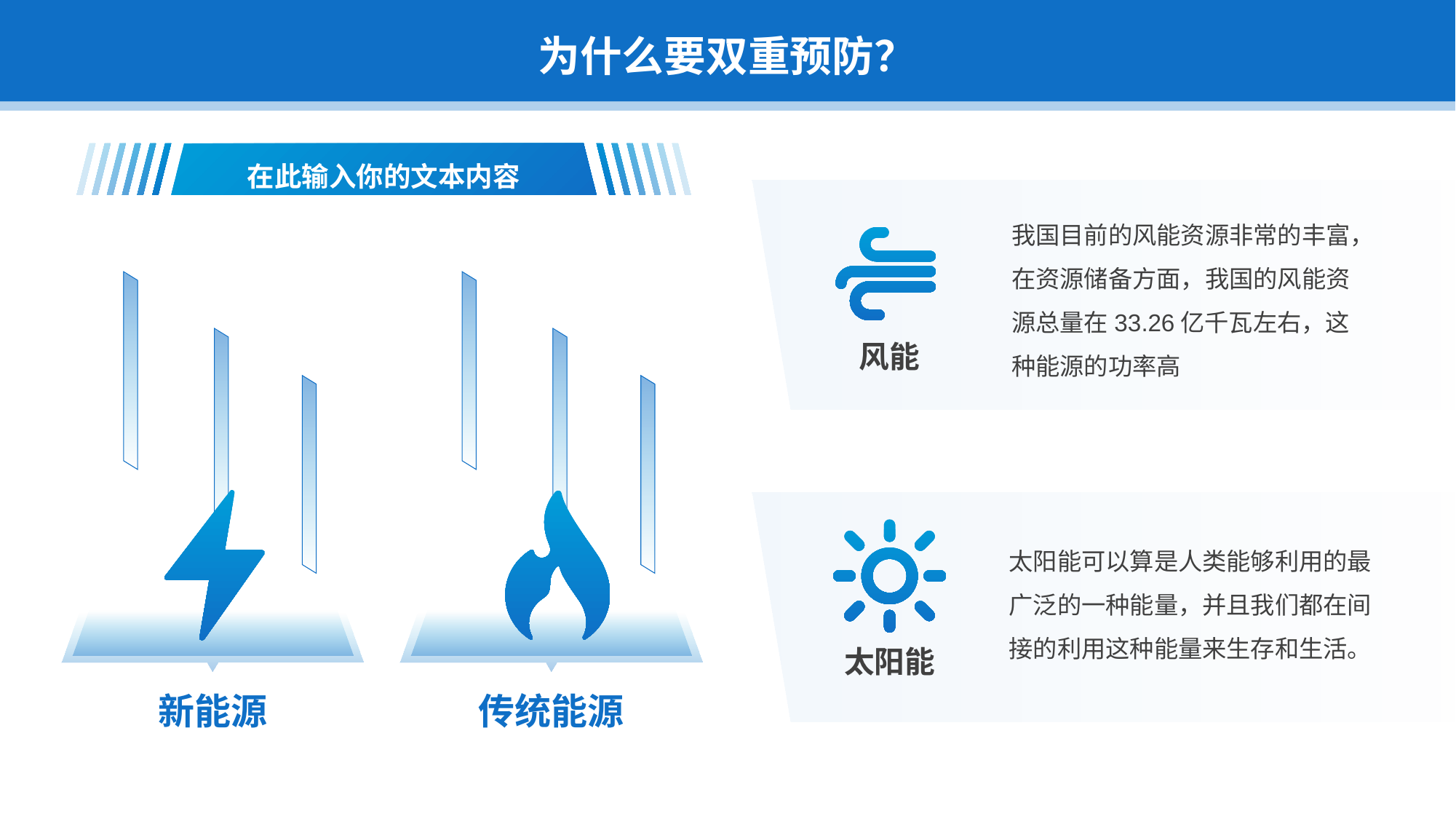

为什么要双重预防？
在此输入你的文本内容

我国目前的风能资源非常的丰富，在资源储备方面，我国的风能资源总量在33.26亿千瓦左右，这种能源的功率高

风能

太阳能可以算是人类能够利用的最广泛的一种能量，并且我们都在间接的利用这种能量来生存和生活。

太阳能
新能源
传统能源